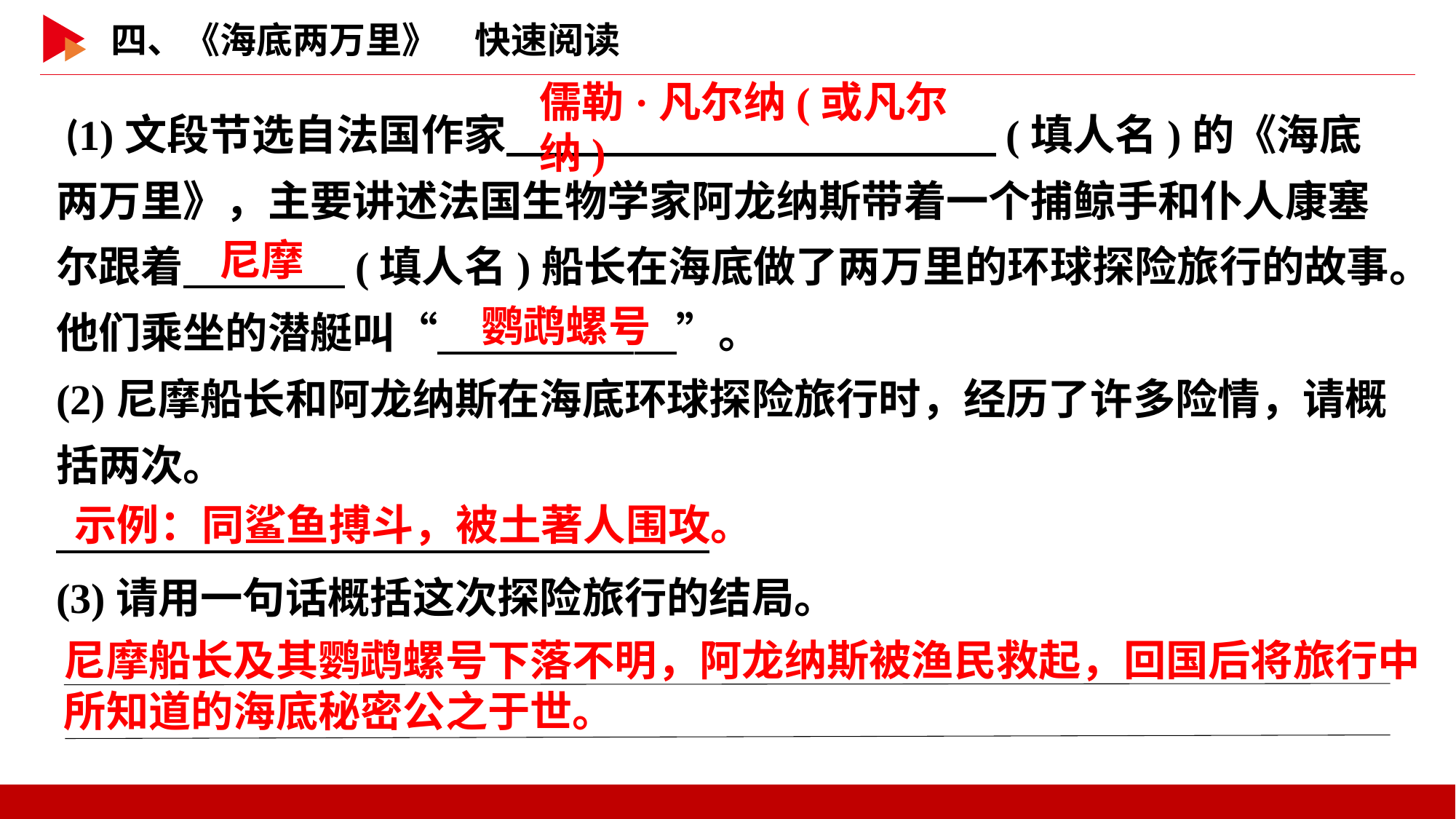

(1)文段节选自法国作家　                                          　(填人名)的《海底两万里》，主要讲述法国生物学家阿龙纳斯带着一个捕鲸手和仆人康塞尔跟着　        　(填人名)船长在海底做了两万里的环球探险旅行的故事。他们乘坐的潜艇叫“　                　”。
(2)尼摩船长和阿龙纳斯在海底环球探险旅行时，经历了许多险情，请概括两次。

(3)请用一句话概括这次探险旅行的结局。

儒勒·凡尔纳(或凡尔纳)
尼摩
鹦鹉螺号
示例：同鲨鱼搏斗，被土著人围攻。
尼摩船长及其鹦鹉螺号下落不明，阿龙纳斯被渔民救起，回国后将旅行中所知道的海底秘密公之于世。